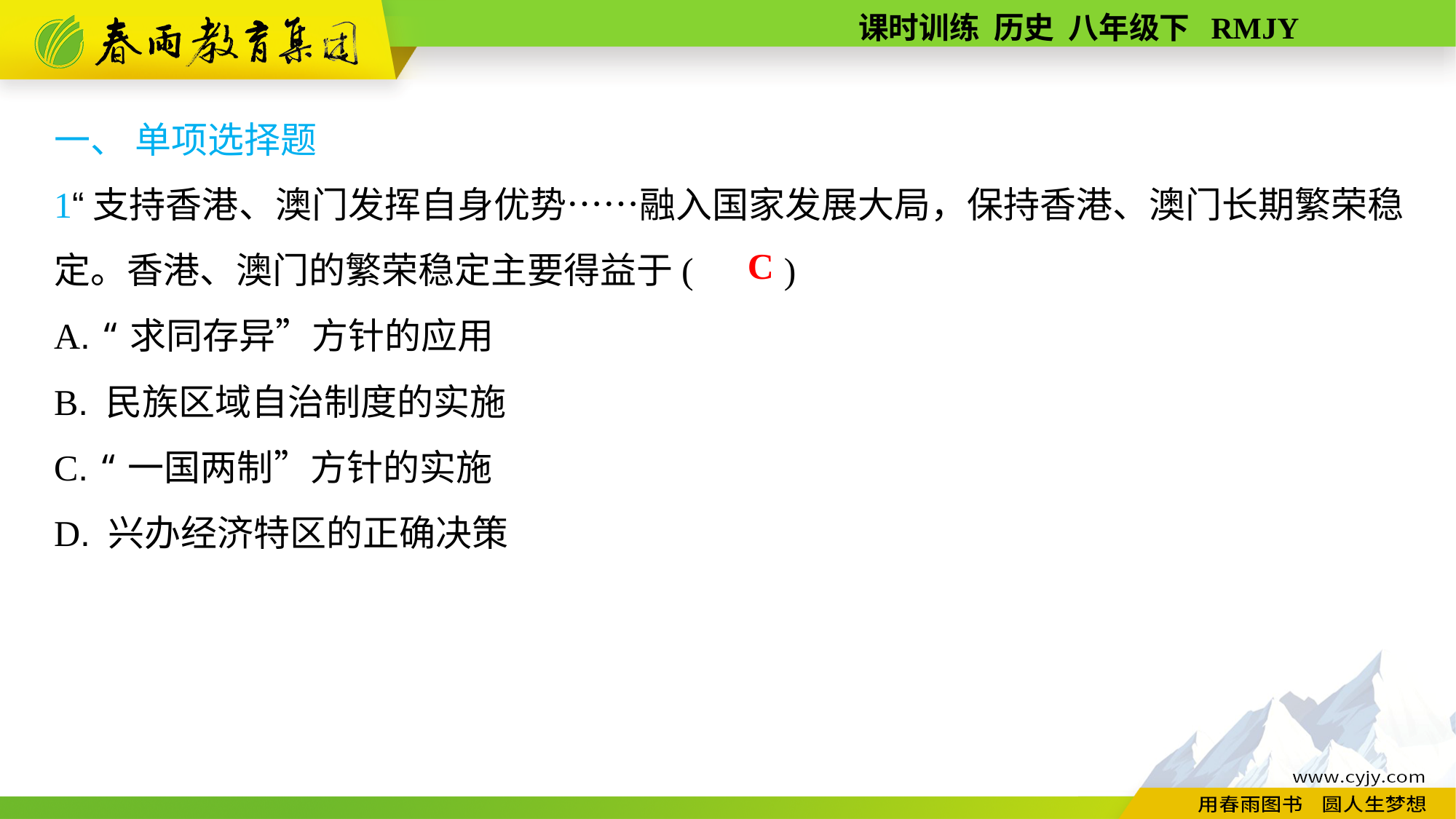

一、 单项选择题
1“支持香港、澳门发挥自身优势……融入国家发展大局，保持香港、澳门长期繁荣稳定。香港、澳门的繁荣稳定主要得益于(　　)
A. “求同存异”方针的应用
B. 民族区域自治制度的实施
C. “一国两制”方针的实施
D. 兴办经济特区的正确决策
C